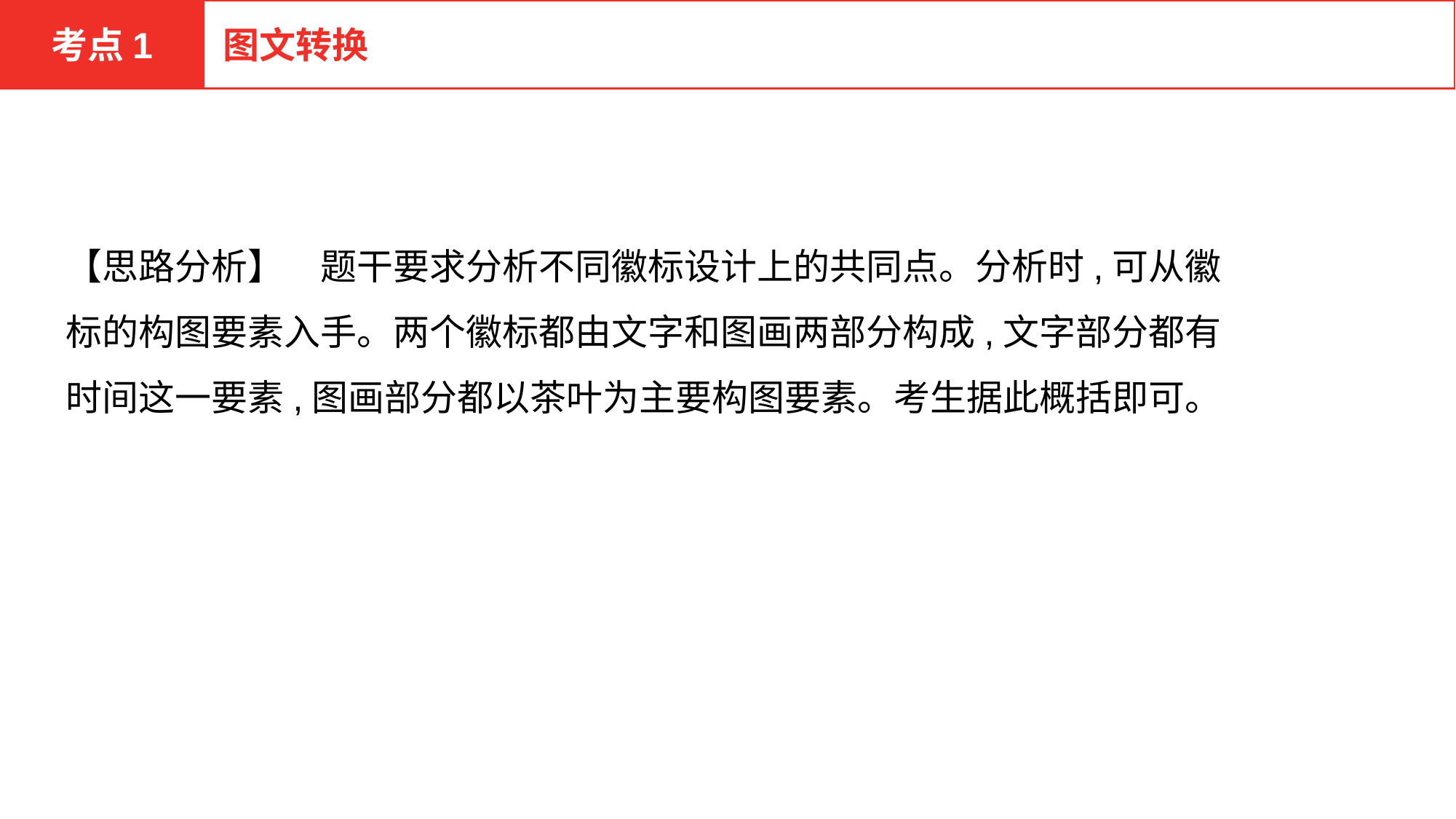

考点1
图文转换
【思路分析】　题干要求分析不同徽标设计上的共同点。分析时,可从徽标的构图要素入手。两个徽标都由文字和图画两部分构成,文字部分都有时间这一要素,图画部分都以茶叶为主要构图要素。考生据此概括即可。